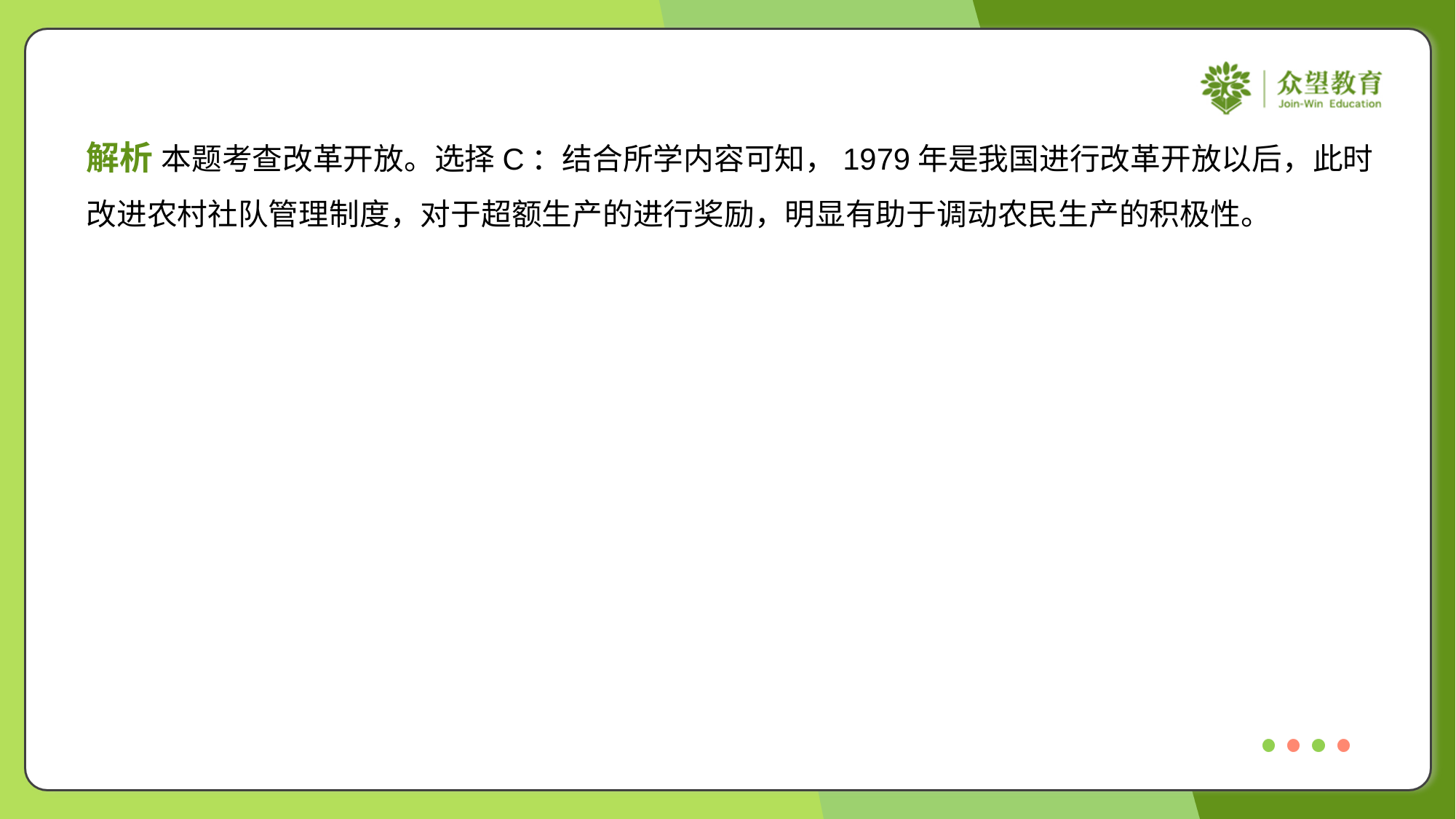

解析 本题考查改革开放。选择C：结合所学内容可知，1979年是我国进行改革开放以后，此时
改进农村社队管理制度，对于超额生产的进行奖励，明显有助于调动农民生产的积极性。